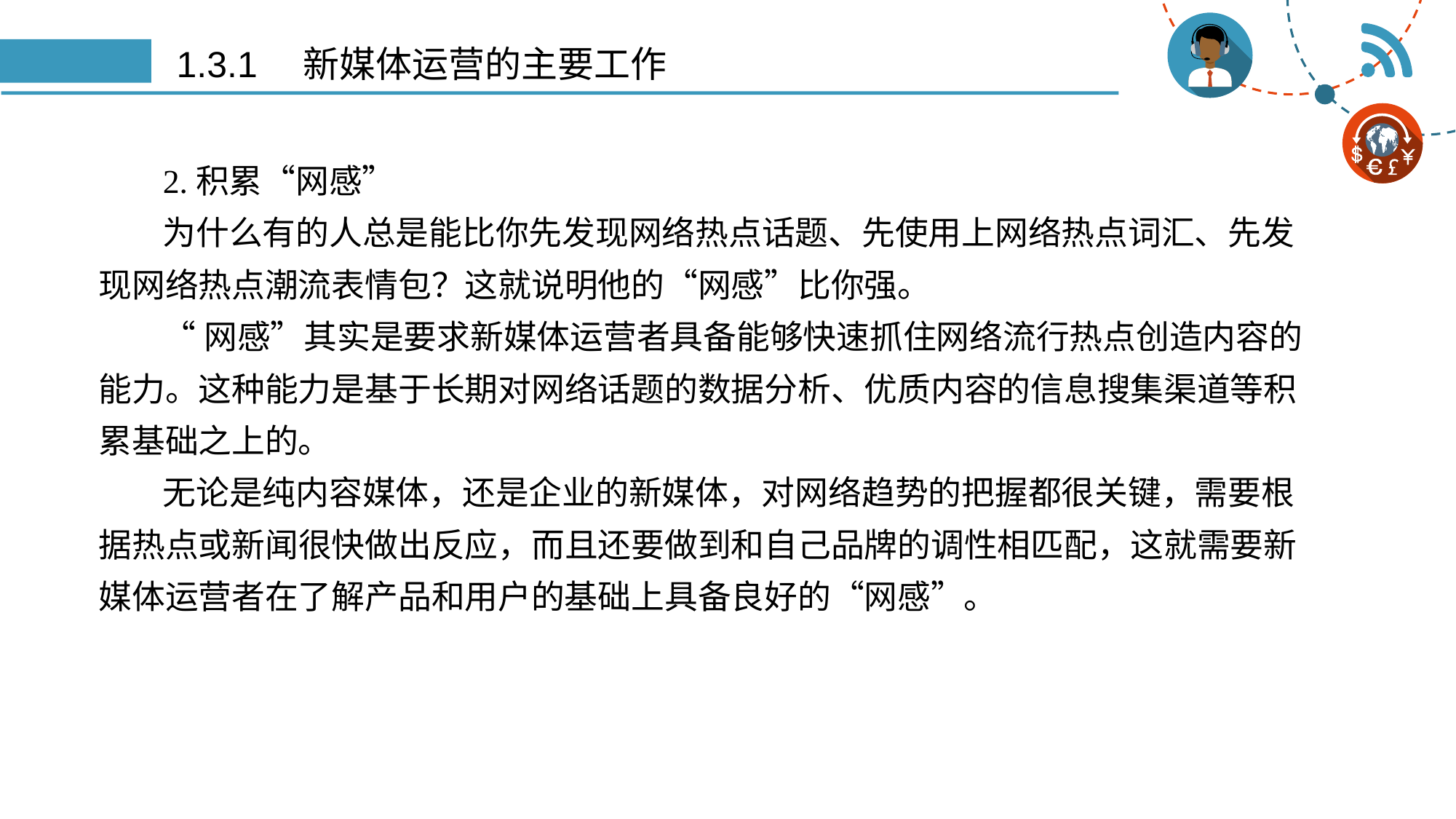

# 1.3.1　新媒体运营的主要工作
2.积累“网感”
为什么有的人总是能比你先发现网络热点话题、先使用上网络热点词汇、先发现网络热点潮流表情包？这就说明他的“网感”比你强。
“网感”其实是要求新媒体运营者具备能够快速抓住网络流行热点创造内容的能力。这种能力是基于长期对网络话题的数据分析、优质内容的信息搜集渠道等积累基础之上的。
无论是纯内容媒体，还是企业的新媒体，对网络趋势的把握都很关键，需要根据热点或新闻很快做出反应，而且还要做到和自己品牌的调性相匹配，这就需要新媒体运营者在了解产品和用户的基础上具备良好的“网感”。